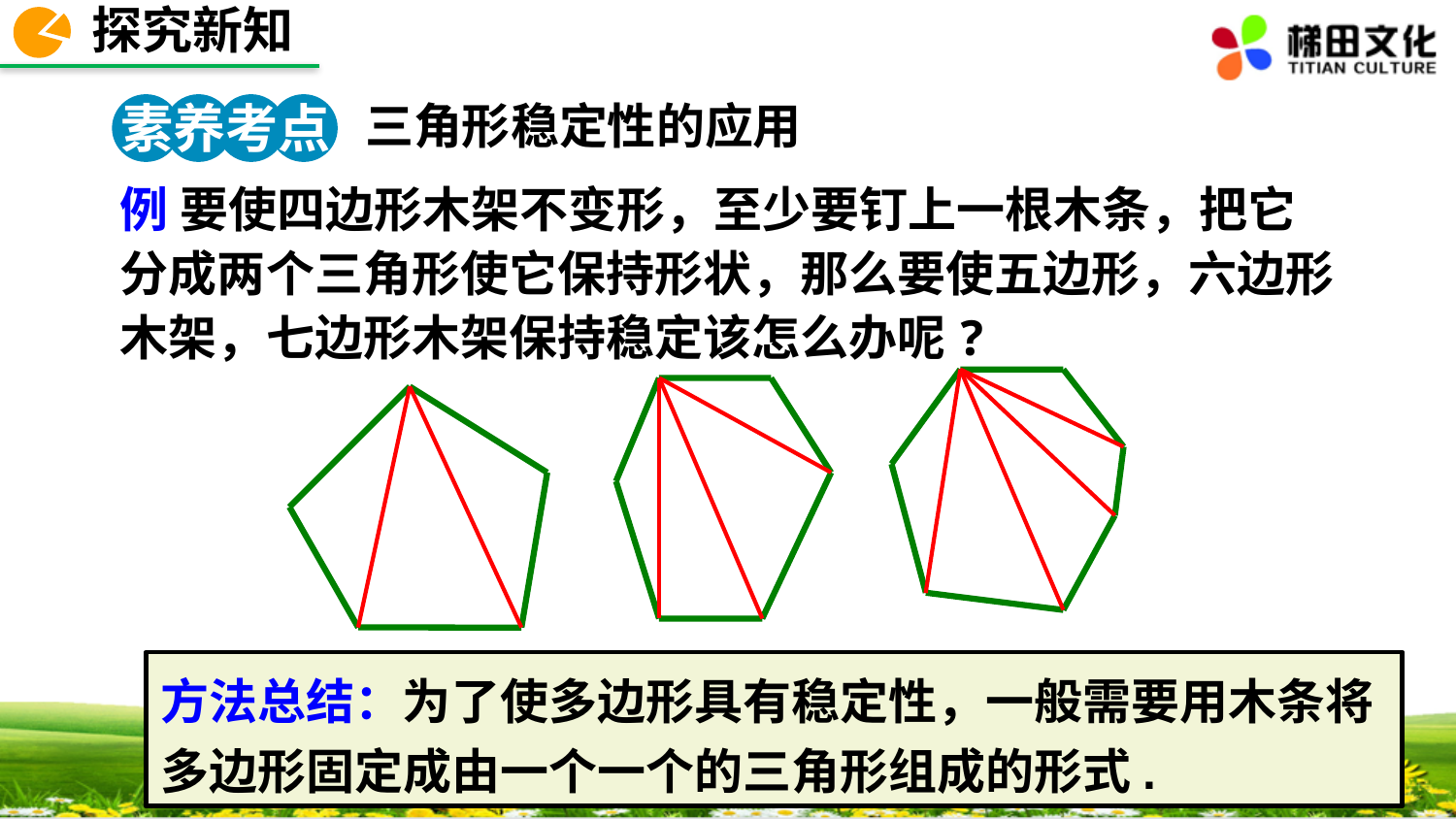

探究新知

素养考点

三角形稳定性的应用
例 要使四边形木架不变形，至少要钉上一根木条，把它分成两个三角形使它保持形状，那么要使五边形，六边形木架，七边形木架保持稳定该怎么办呢?

方法总结：为了使多边形具有稳定性，一般需要用木条将多边形固定成由一个一个的三角形组成的形式.